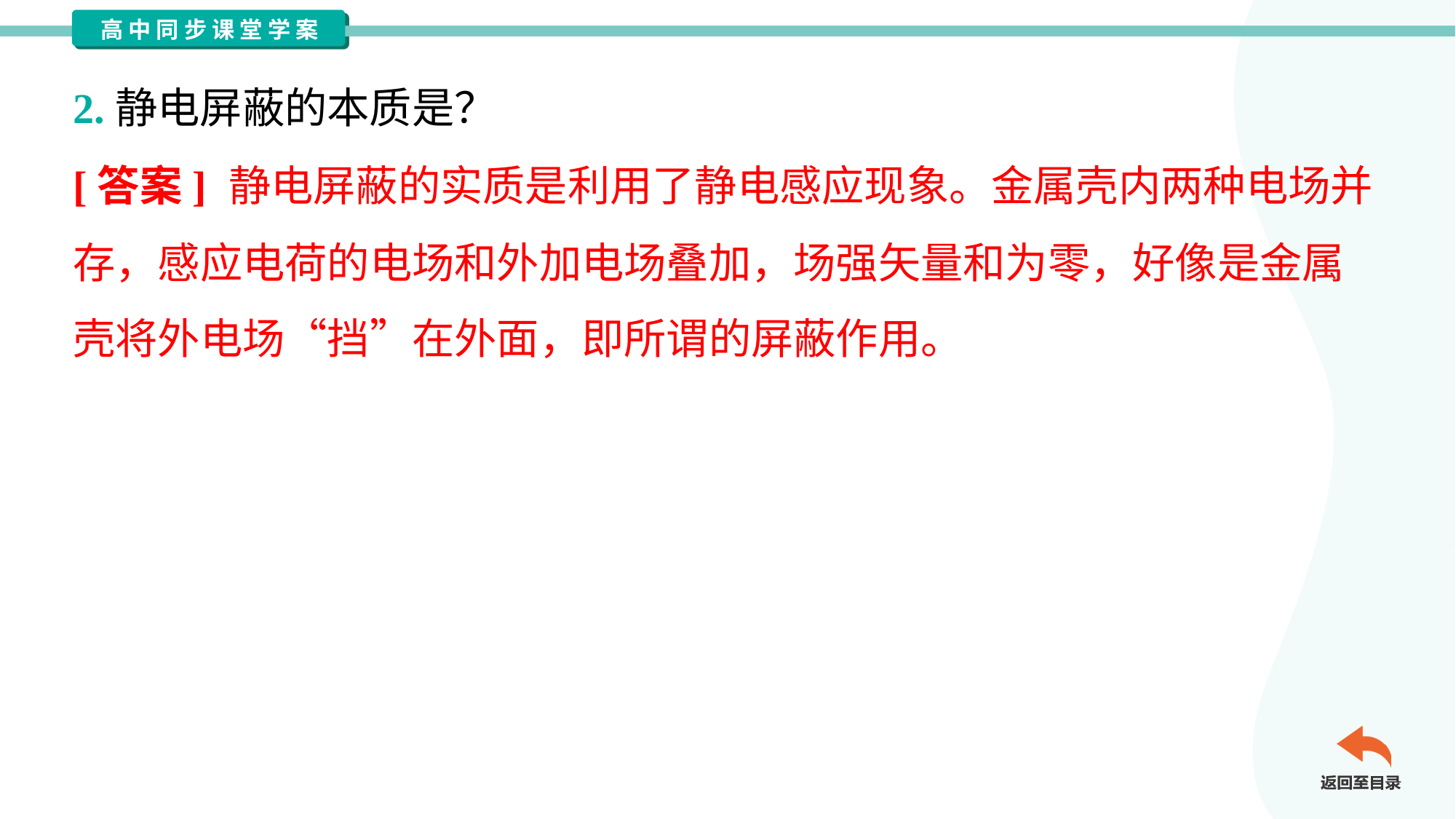

2.静电屏蔽的本质是？
[答案] 静电屏蔽的实质是利用了静电感应现象。金属壳内两种电场并
存，感应电荷的电场和外加电场叠加，场强矢量和为零，好像是金属
壳将外电场“挡”在外面，即所谓的屏蔽作用。